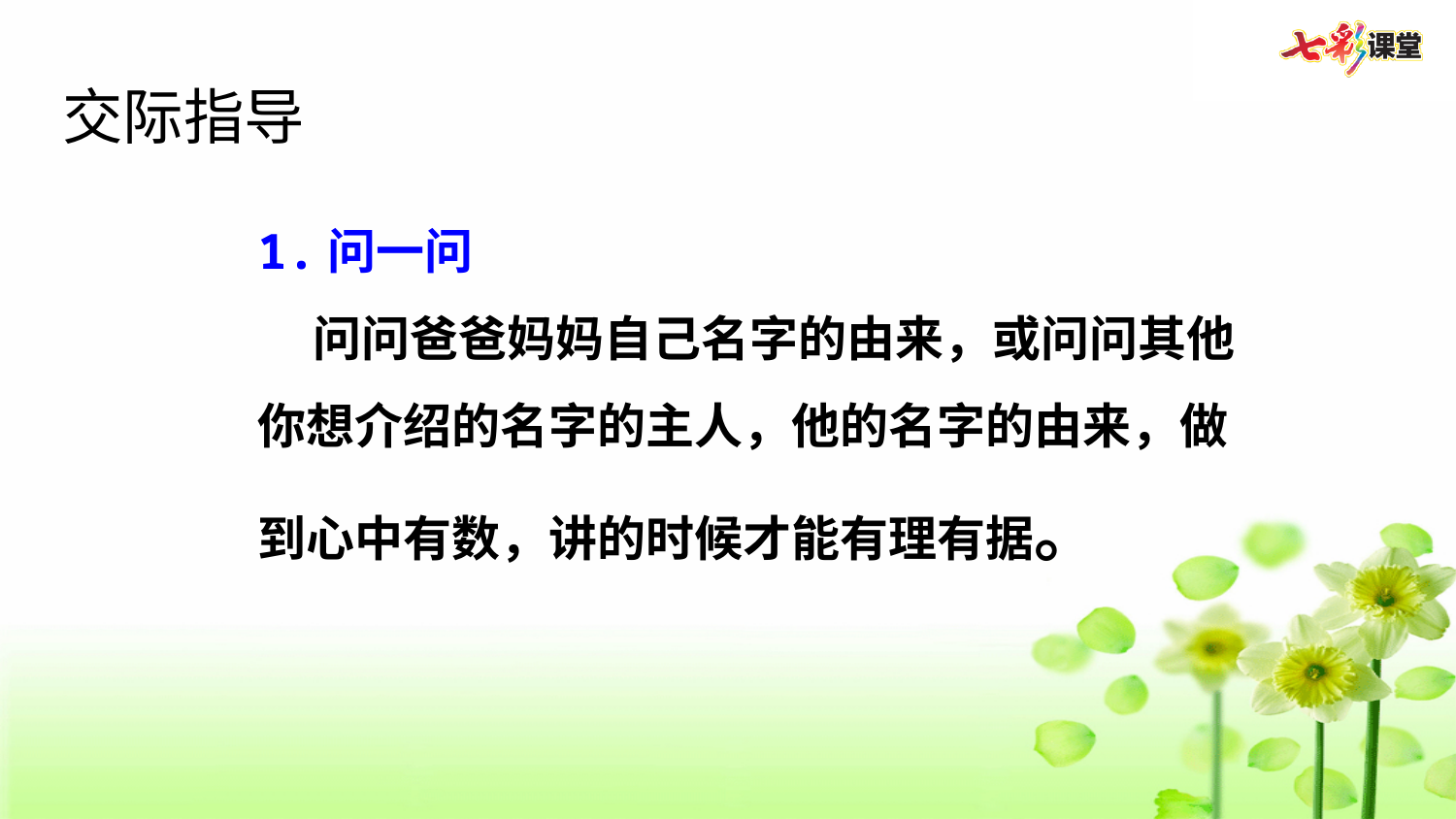

交际指导
1.问一问
    问问爸爸妈妈自己名字的由来，或问问其他你想介绍的名字的主人，他的名字的由来，做到心中有数，讲的时候才能有理有据。